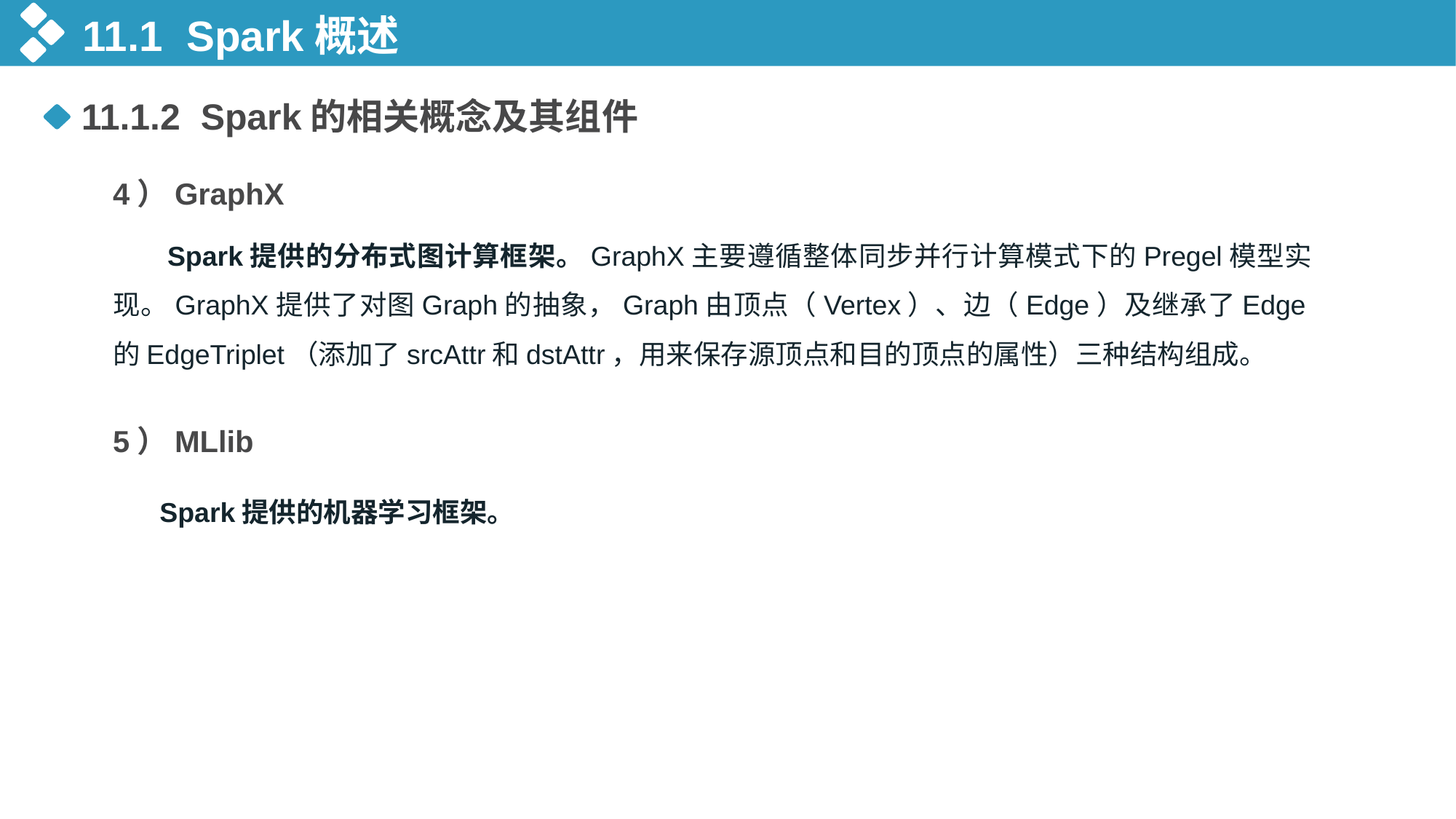

11.1  Spark概述
11.1.2  Spark的相关概念及其组件

4）GraphX
Spark提供的分布式图计算框架。GraphX主要遵循整体同步并行计算模式下的Pregel模型实现。GraphX提供了对图Graph的抽象，Graph由顶点（Vertex）、边（Edge）及继承了Edge的EdgeTriplet（添加了srcAttr和dstAttr，用来保存源顶点和目的顶点的属性）三种结构组成。
5）MLlib
Spark提供的机器学习框架。